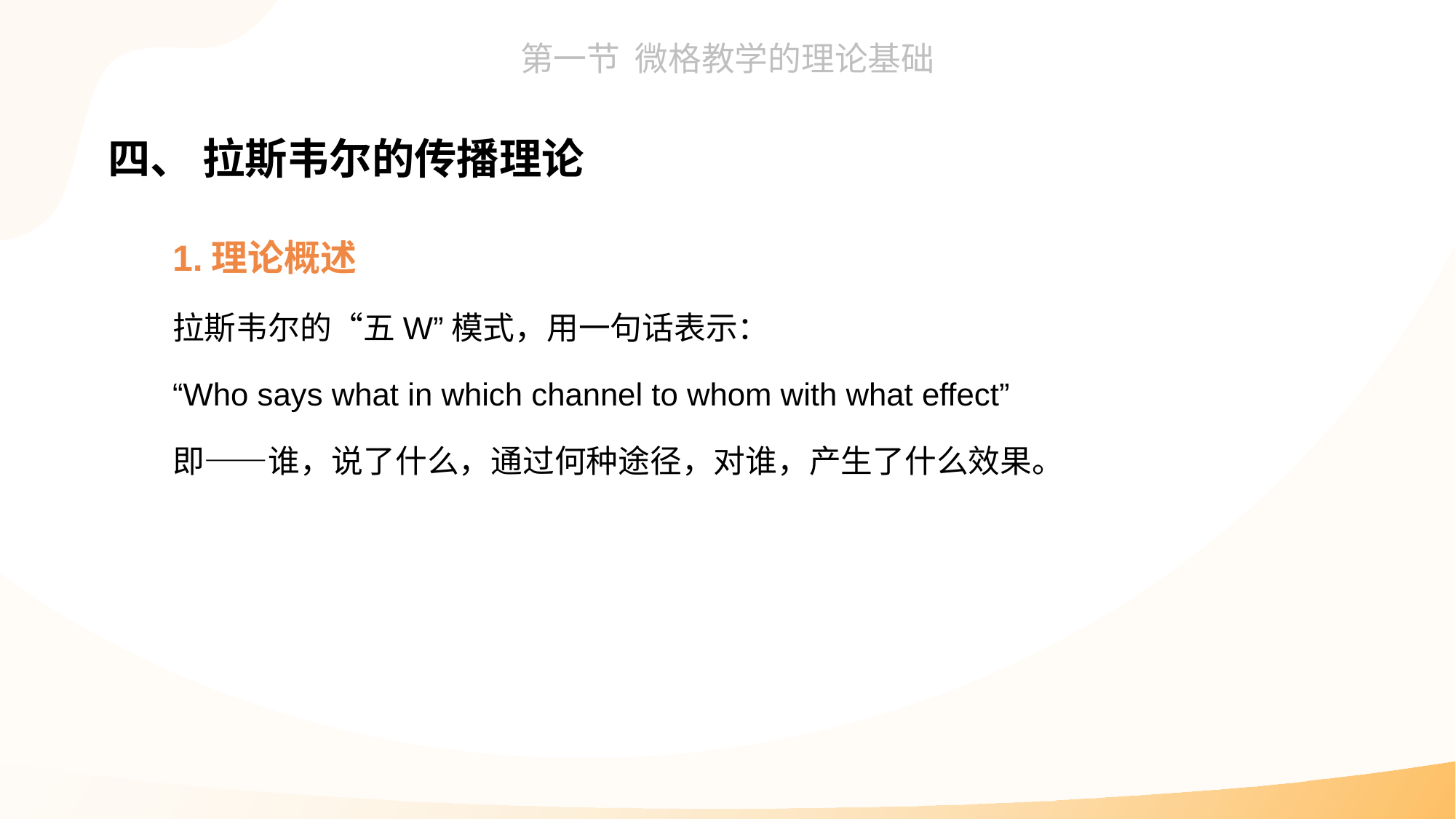

四、 拉斯韦尔的传播理论
1.理论概述
拉斯韦尔的“五W”模式，用一句话表示：
“Who says what in which channel to whom with what effect”
即——谁，说了什么，通过何种途径，对谁，产生了什么效果。